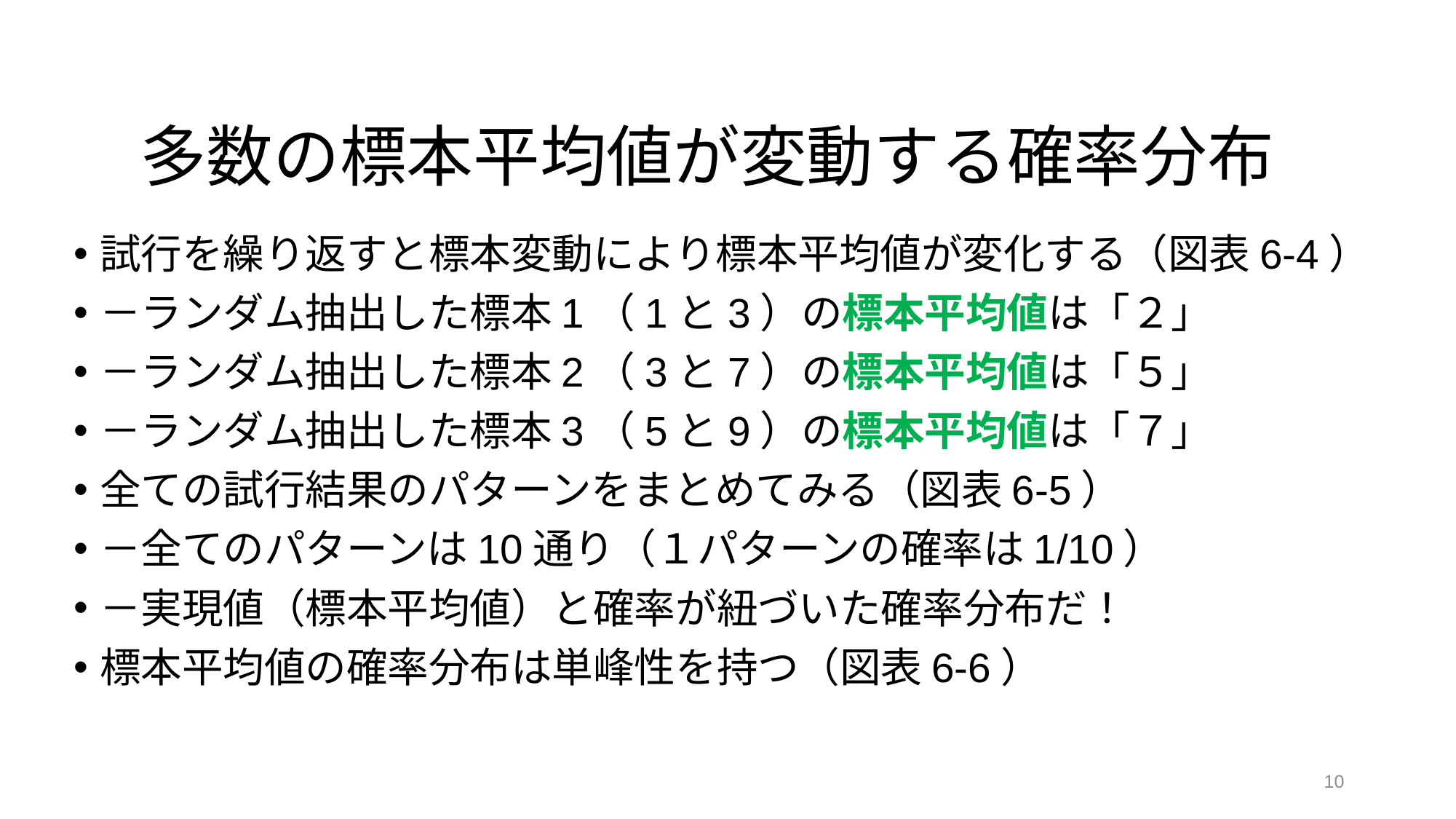

# 多数の標本平均値が変動する確率分布
試行を繰り返すと標本変動により標本平均値が変化する（図表6-4）
－ランダム抽出した標本1（1と3）の標本平均値は「２」
－ランダム抽出した標本2（3と7）の標本平均値は「５」
－ランダム抽出した標本3（5と9）の標本平均値は「７」
全ての試行結果のパターンをまとめてみる（図表6-5）
－全てのパターンは10通り（１パターンの確率は1/10）
－実現値（標本平均値）と確率が紐づいた確率分布だ！
標本平均値の確率分布は単峰性を持つ（図表6-6）

10